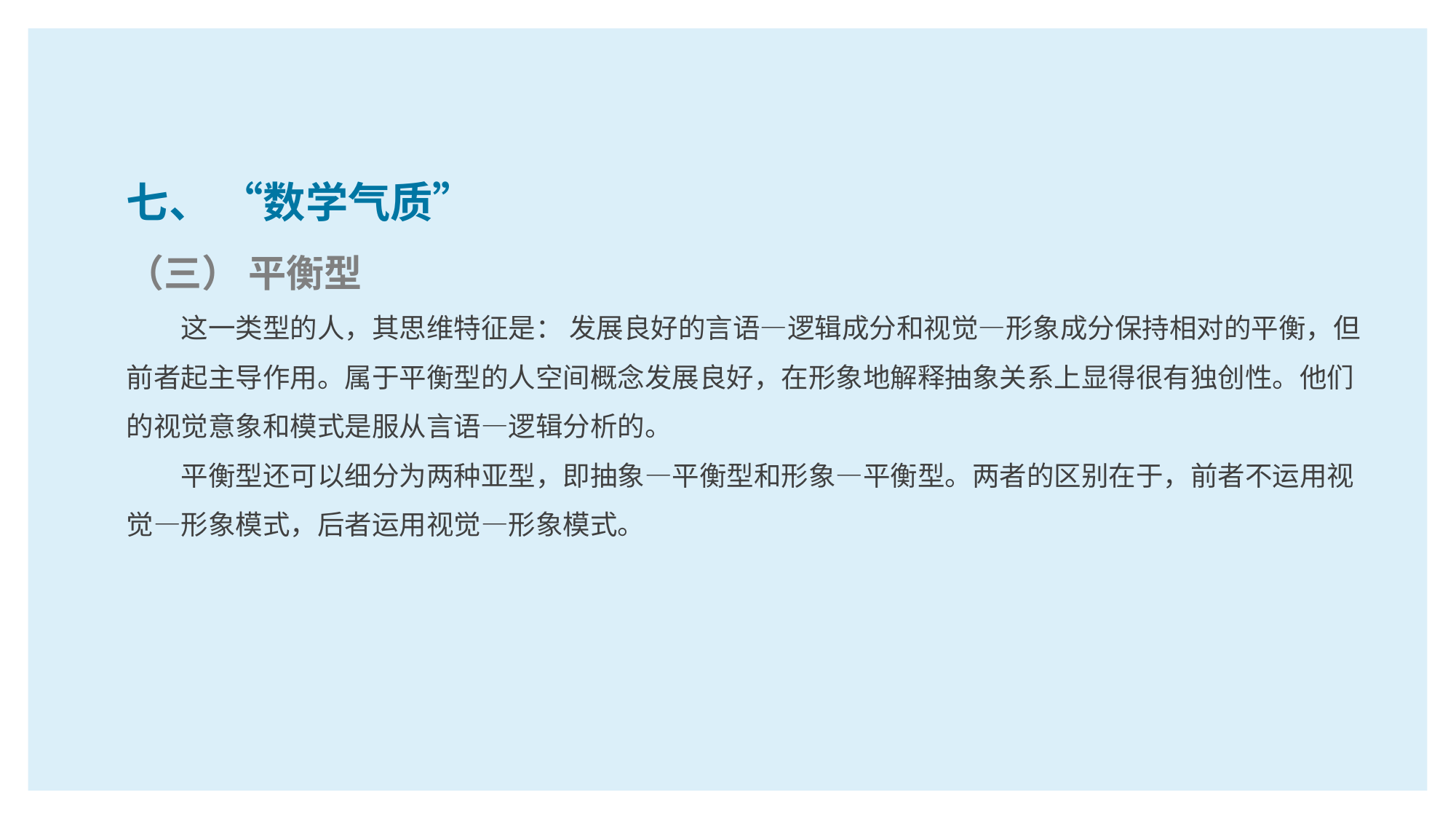

七、 “数学气质”
（三） 平衡型
这一类型的人，其思维特征是： 发展良好的言语—逻辑成分和视觉—形象成分保持相对的平衡，但前者起主导作用。属于平衡型的人空间概念发展良好，在形象地解释抽象关系上显得很有独创性。他们的视觉意象和模式是服从言语—逻辑分析的。
平衡型还可以细分为两种亚型，即抽象—平衡型和形象—平衡型。两者的区别在于，前者不运用视觉—形象模式，后者运用视觉—形象模式。